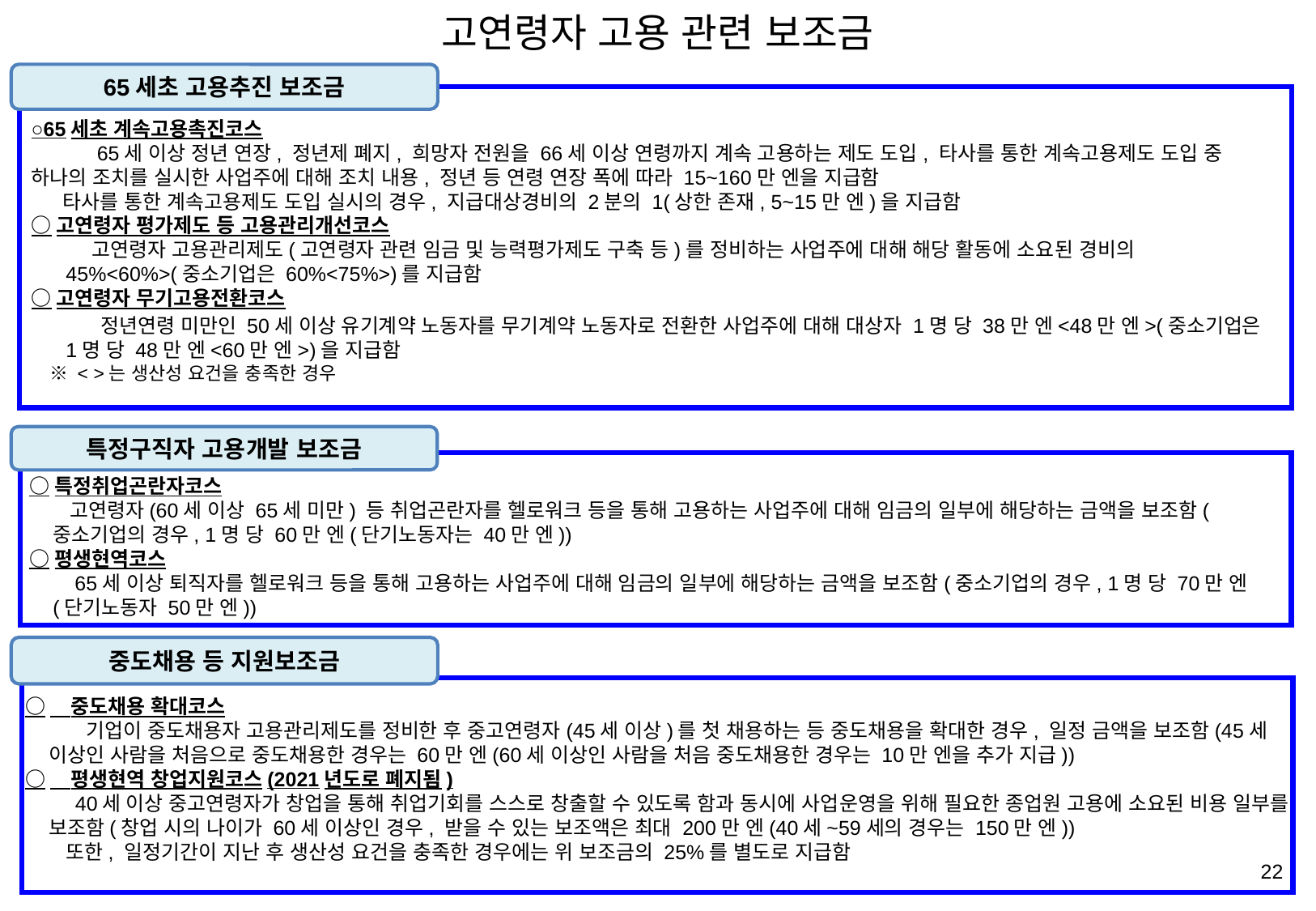

# 고연령자 고용 관련 보조금
65세초 고용추진 보조금

○65세초 계속고용촉진코스
　　　65세 이상 정년 연장, 정년제 폐지, 희망자 전원을 66세 이상 연령까지 계속 고용하는 제도 도입, 타사를 통한 계속고용제도 도입 중 하나의 조치를 실시한 사업주에 대해 조치 내용, 정년 등 연령 연장 폭에 따라 15~160만 엔을 지급함
      타사를 통한 계속고용제도 도입 실시의 경우, 지급대상경비의 2분의 1(상한 존재, 5~15만 엔)을 지급함
○고연령자 평가제도 등 고용관리개선코스
　　　고연령자 고용관리제도(고연령자 관련 임금 및 능력평가제도 구축 등)를 정비하는 사업주에 대해 해당 활동에 소요된 경비의 45%<60%>(중소기업은 60%<75%>)를 지급함
○고연령자 무기고용전환코스
　　　정년연령 미만인 50세 이상 유기계약 노동자를 무기계약 노동자로 전환한 사업주에 대해 대상자 1명 당 38만 엔<48만 엔>(중소기업은 1명 당 48만 엔<60만 엔>)을 지급함
　※ < >는 생산성 요건을 충족한 경우
특정구직자 고용개발 보조금

○특정취업곤란자코스
　　고연령자(60세 이상 65세 미만) 등 취업곤란자를 헬로워크 등을 통해 고용하는 사업주에 대해 임금의 일부에 해당하는 금액을 보조함(중소기업의 경우, 1명 당 60만 엔(단기노동자는 40만 엔))
○평생현역코스
　　65세 이상 퇴직자를 헬로워크 등을 통해 고용하는 사업주에 대해 임금의 일부에 해당하는 금액을 보조함(중소기업의 경우, 1명 당 70만 엔(단기노동자 50만 엔))
중도채용 등 지원보조금

○　중도채용 확대코스
　　　기업이 중도채용자 고용관리제도를 정비한 후 중고연령자(45세 이상)를 첫 채용하는 등 중도채용을 확대한 경우, 일정 금액을 보조함(45세 이상인 사람을 처음으로 중도채용한 경우는 60만 엔(60세 이상인 사람을 처음 중도채용한 경우는 10만 엔을 추가 지급))
○　평생현역 창업지원코스(2021년도로 폐지됨)
　　 40세 이상 중고연령자가 창업을 통해 취업기회를 스스로 창출할 수 있도록 함과 동시에 사업운영을 위해 필요한 종업원 고용에 소요된 비용 일부를 보조함(창업 시의 나이가 60세 이상인 경우, 받을 수 있는 보조액은 최대 200만 엔(40세~59세의 경우는 150만 엔))
　　또한, 일정기간이 지난 후 생산성 요건을 충족한 경우에는 위 보조금의 25%를 별도로 지급함
22